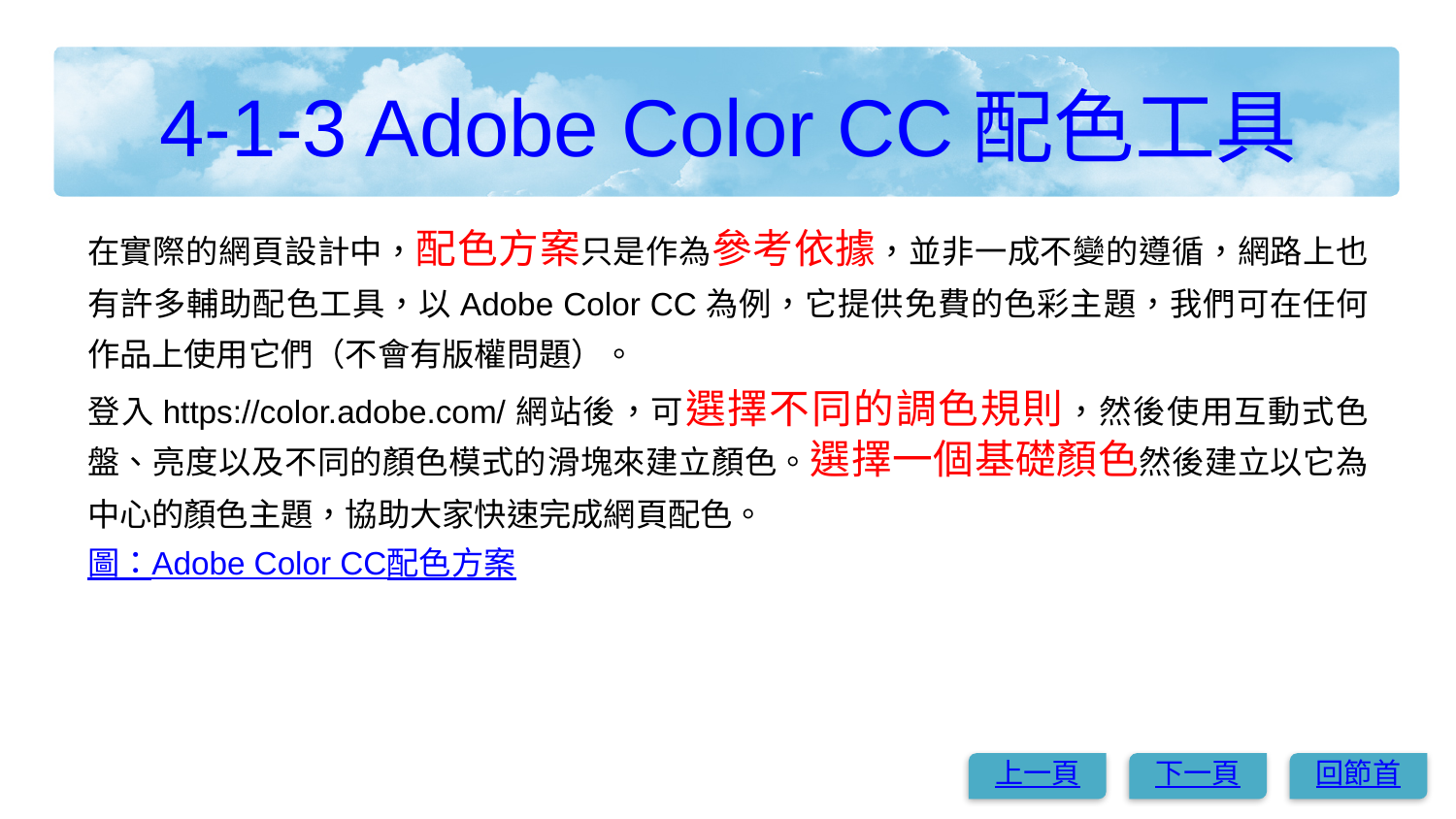

# 4-1-3 Adobe Color CC配色工具
在實際的網頁設計中，配色方案只是作為參考依據，並非一成不變的遵循，網路上也有許多輔助配色工具，以Adobe Color CC為例，它提供免費的色彩主題，我們可在任何作品上使用它們（不會有版權問題）。
登入https://color.adobe.com/網站後，可選擇不同的調色規則，然後使用互動式色盤、亮度以及不同的顏色模式的滑塊來建立顏色。選擇一個基礎顏色然後建立以它為中心的顏色主題，協助大家快速完成網頁配色。
圖：Adobe Color CC配色方案
上一頁
下一頁
回節首